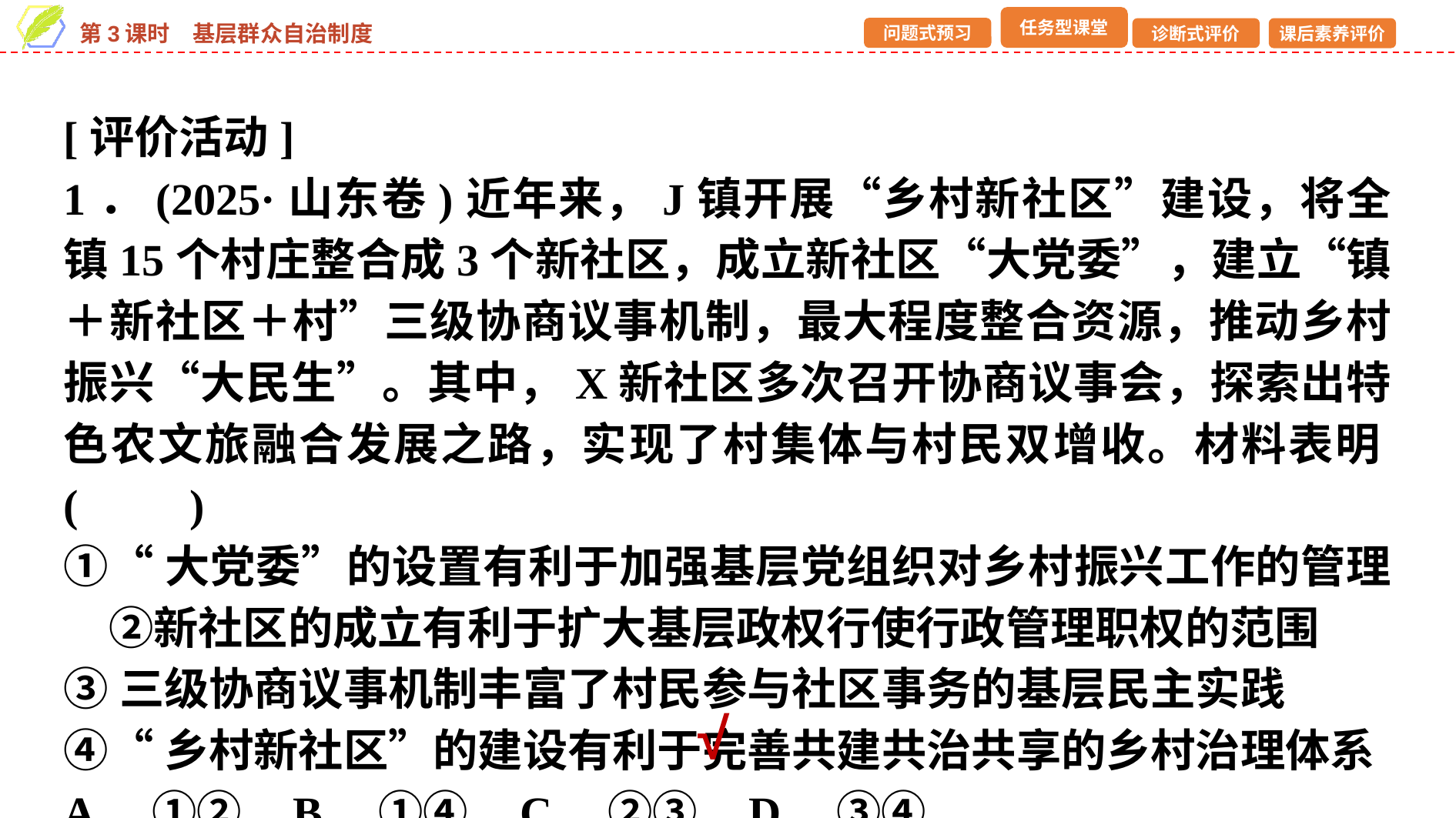

[评价活动]
1．(2025·山东卷)近年来，J镇开展“乡村新社区”建设，将全镇15个村庄整合成3个新社区，成立新社区“大党委”，建立“镇＋新社区＋村”三级协商议事机制，最大程度整合资源，推动乡村振兴“大民生”。其中，X新社区多次召开协商议事会，探索出特色农文旅融合发展之路，实现了村集体与村民双增收。材料表明(　　)
①“大党委”的设置有利于加强基层党组织对乡村振兴工作的管理　②新社区的成立有利于扩大基层政权行使行政管理职权的范围
③三级协商议事机制丰富了村民参与社区事务的基层民主实践
④“乡村新社区”的建设有利于完善共建共治共享的乡村治理体系
A．①②    B．①④    C．②③    D．③④
√